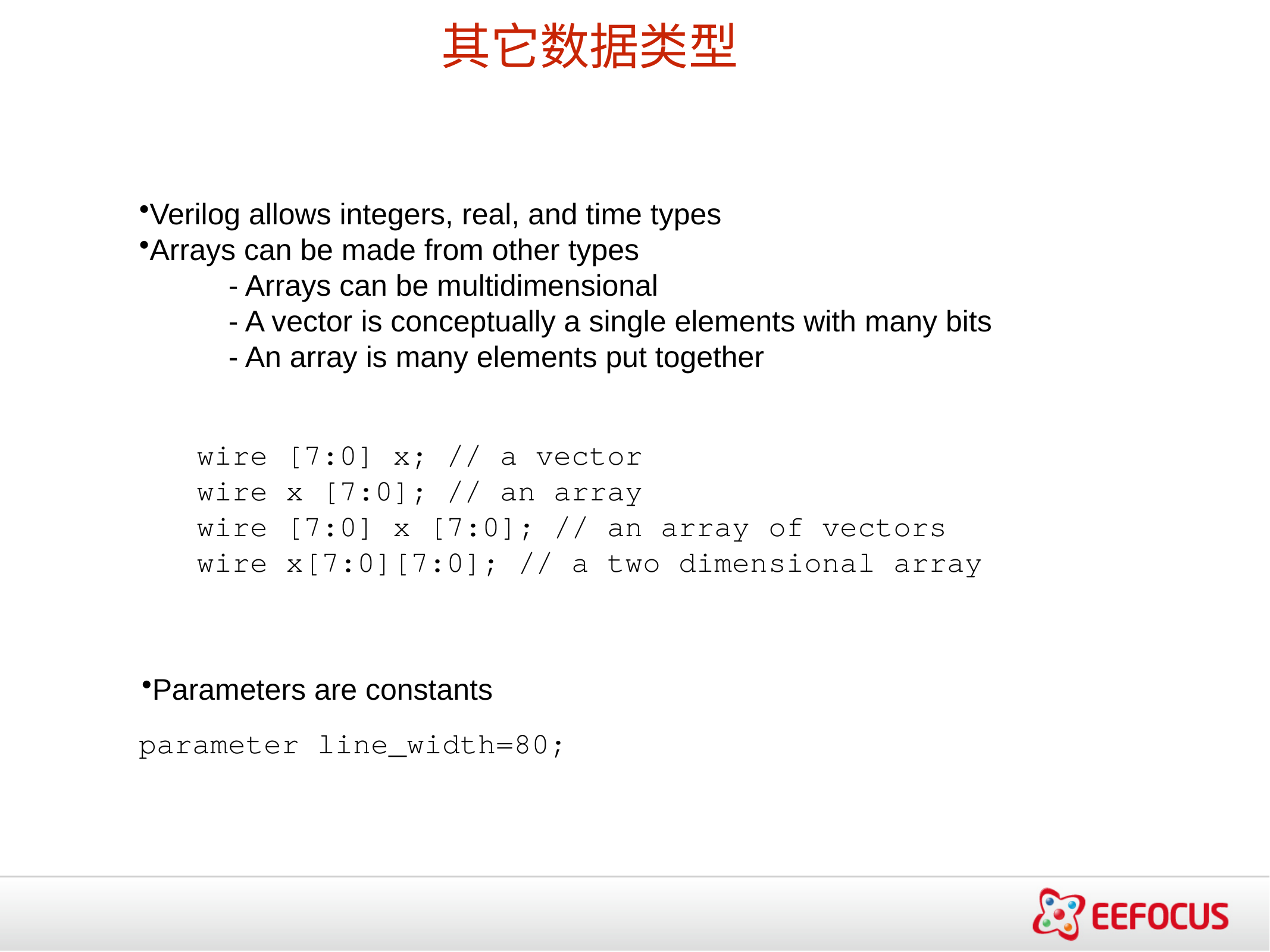

其它数据类型
Verilog allows integers, real, and time types
Arrays can be made from other types
	- Arrays can be multidimensional
	- A vector is conceptually a single elements with many bits
	- An array is many elements put together
wire [7:0] x; // a vector
wire x [7:0]; // an array
wire [7:0] x [7:0]; // an array of vectors
wire x[7:0][7:0]; // a two dimensional array
Parameters are constants
parameter line_width=80;